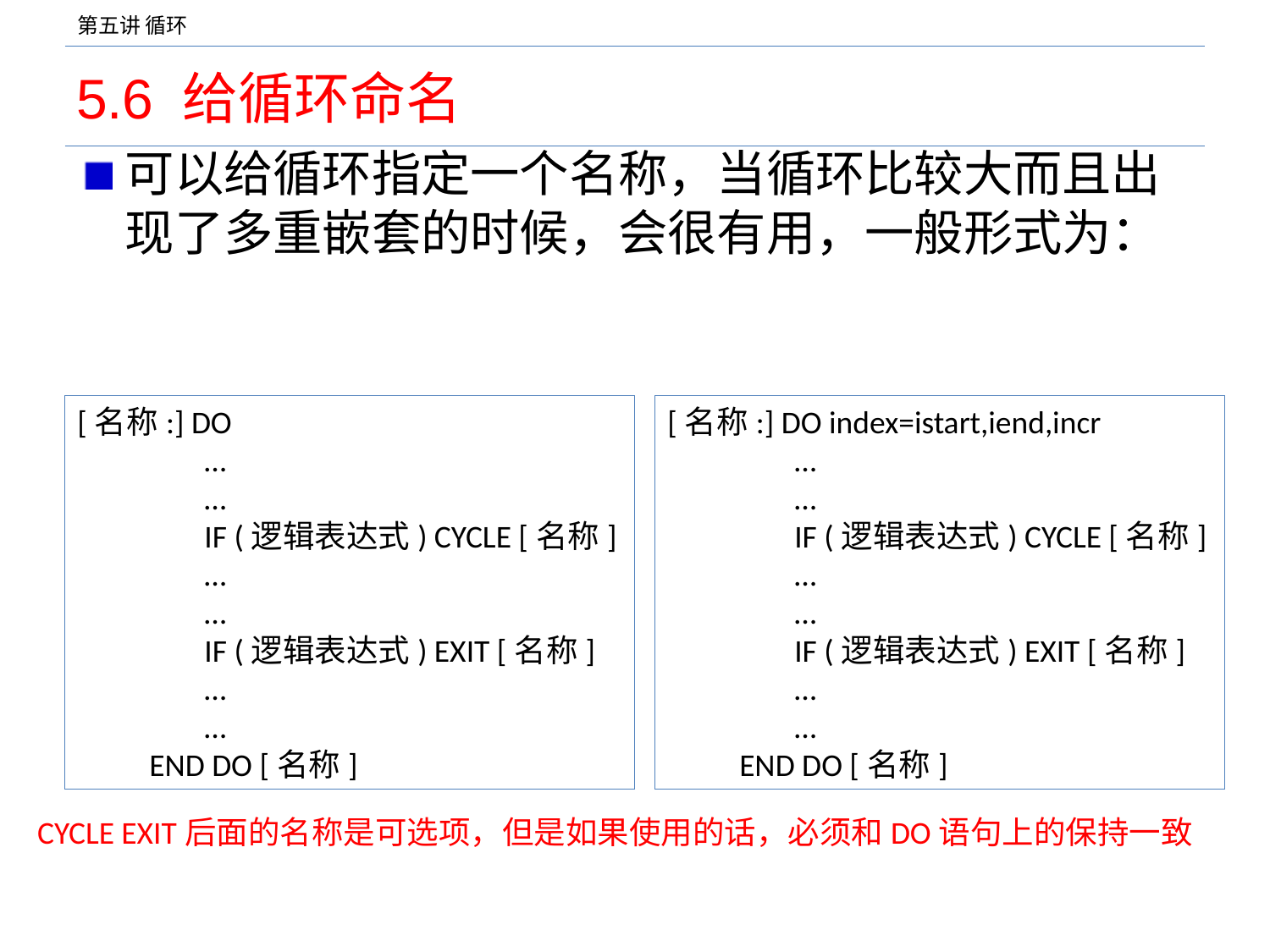

# 5.6 给循环命名
可以给循环指定一个名称，当循环比较大而且出现了多重嵌套的时候，会很有用，一般形式为：
[名称:] DO
      	…
	…
	IF (逻辑表达式) CYCLE [名称]
	…
	…
	IF (逻辑表达式) EXIT [名称]
	…
	…
          END DO [名称]
[名称:] DO index=istart,iend,incr
      	…
	…
	IF (逻辑表达式) CYCLE [名称]
	…
	…
	IF (逻辑表达式) EXIT [名称]
	…
	…
          END DO [名称]
CYCLE EXIT后面的名称是可选项，但是如果使用的话，必须和DO语句上的保持一致